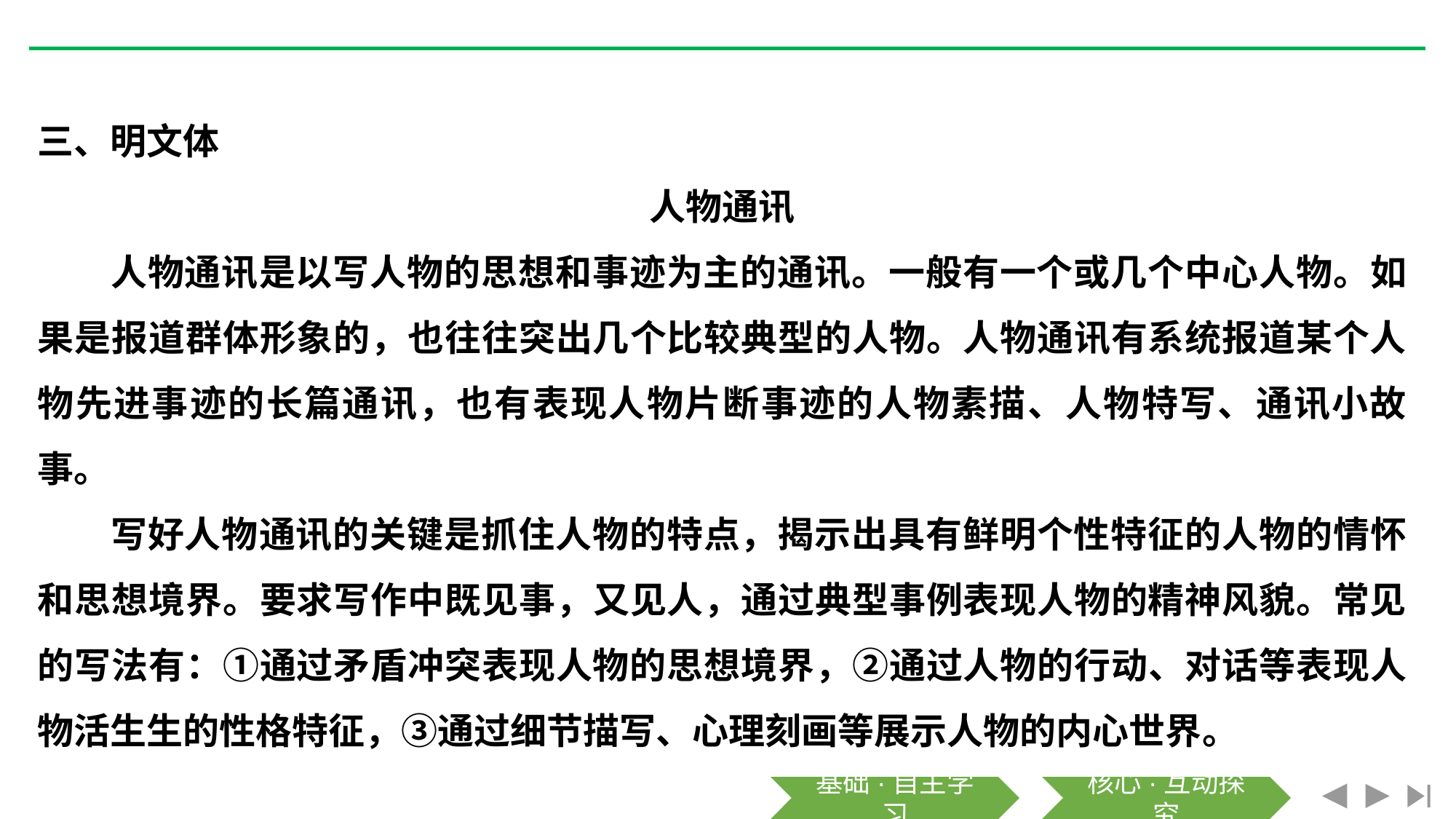

三、明文体
人物通讯
人物通讯是以写人物的思想和事迹为主的通讯。一般有一个或几个中心人物。如果是报道群体形象的，也往往突出几个比较典型的人物。人物通讯有系统报道某个人物先进事迹的长篇通讯，也有表现人物片断事迹的人物素描、人物特写、通讯小故事。
写好人物通讯的关键是抓住人物的特点，揭示出具有鲜明个性特征的人物的情怀和思想境界。要求写作中既见事，又见人，通过典型事例表现人物的精神风貌。常见的写法有：①通过矛盾冲突表现人物的思想境界，②通过人物的行动、对话等表现人物活生生的性格特征，③通过细节描写、心理刻画等展示人物的内心世界。